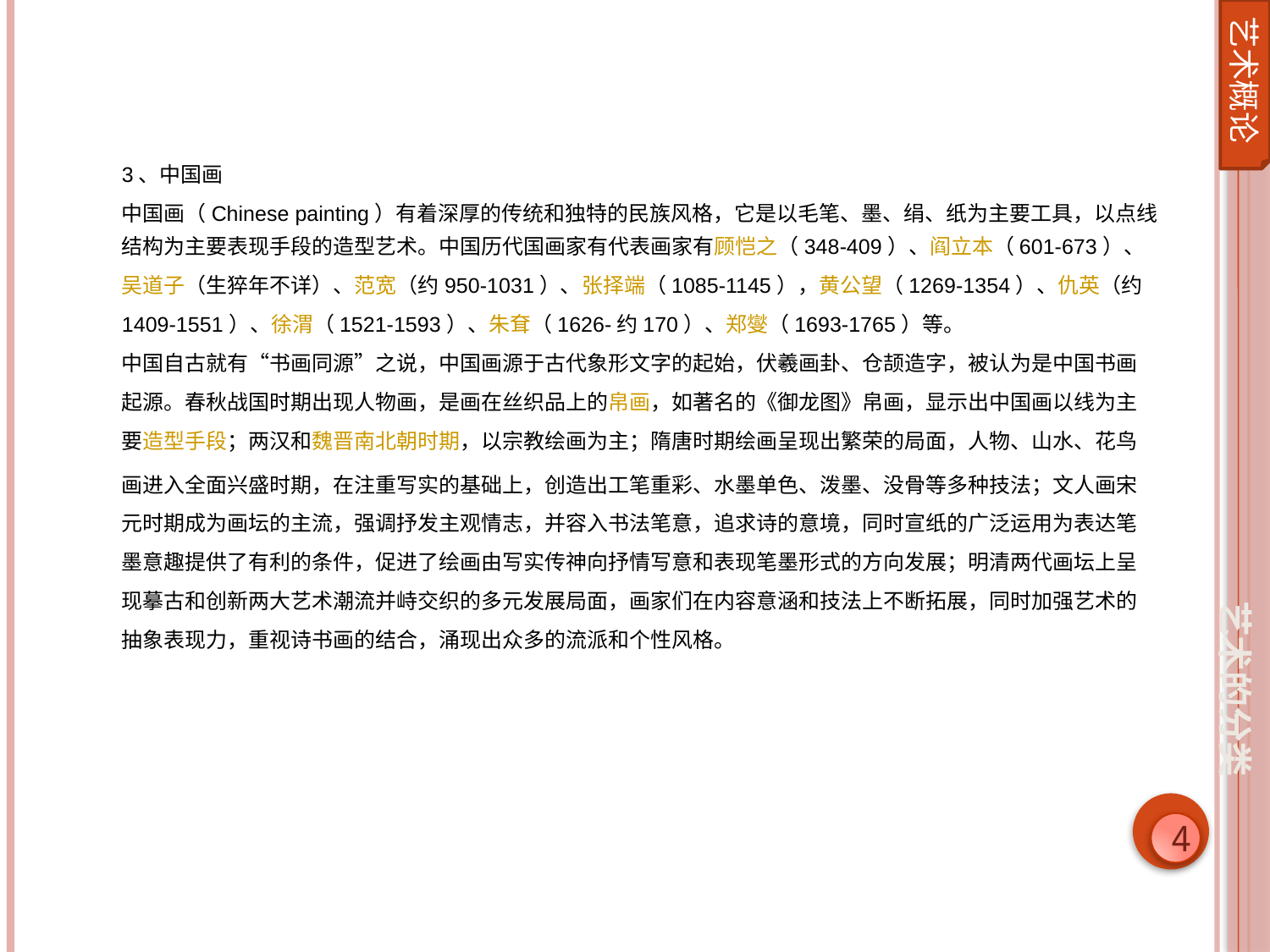

艺术概论
3、中国画
中国画（Chinese painting）有着深厚的传统和独特的民族风格，它是以毛笔、墨、绢、纸为主要工具，以点线结构为主要表现手段的造型艺术。中国历代国画家有代表画家有顾恺之（348-409）、阎立本（601-673）、吴道子（生猝年不详）、范宽（约950-1031）、张择端（1085-1145），黄公望（1269-1354）、仇英（约1409-1551）、徐渭（1521-1593）、朱耷（1626-约170）、郑燮（1693-1765）等。
中国自古就有“书画同源”之说，中国画源于古代象形文字的起始，伏羲画卦、仓颉造字，被认为是中国书画起源。春秋战国时期出现人物画，是画在丝织品上的帛画，如著名的《御龙图》帛画，显示出中国画以线为主要造型手段；两汉和魏晋南北朝时期，以宗教绘画为主；隋唐时期绘画呈现出繁荣的局面，人物、山水、花鸟画进入全面兴盛时期，在注重写实的基础上，创造出工笔重彩、水墨单色、泼墨、没骨等多种技法；文人画宋元时期成为画坛的主流，强调抒发主观情志，并容入书法笔意，追求诗的意境，同时宣纸的广泛运用为表达笔墨意趣提供了有利的条件，促进了绘画由写实传神向抒情写意和表现笔墨形式的方向发展；明清两代画坛上呈现摹古和创新两大艺术潮流并峙交织的多元发展局面，画家们在内容意涵和技法上不断拓展，同时加强艺术的抽象表现力，重视诗书画的结合，涌现出众多的流派和个性风格。
艺术的分类
4